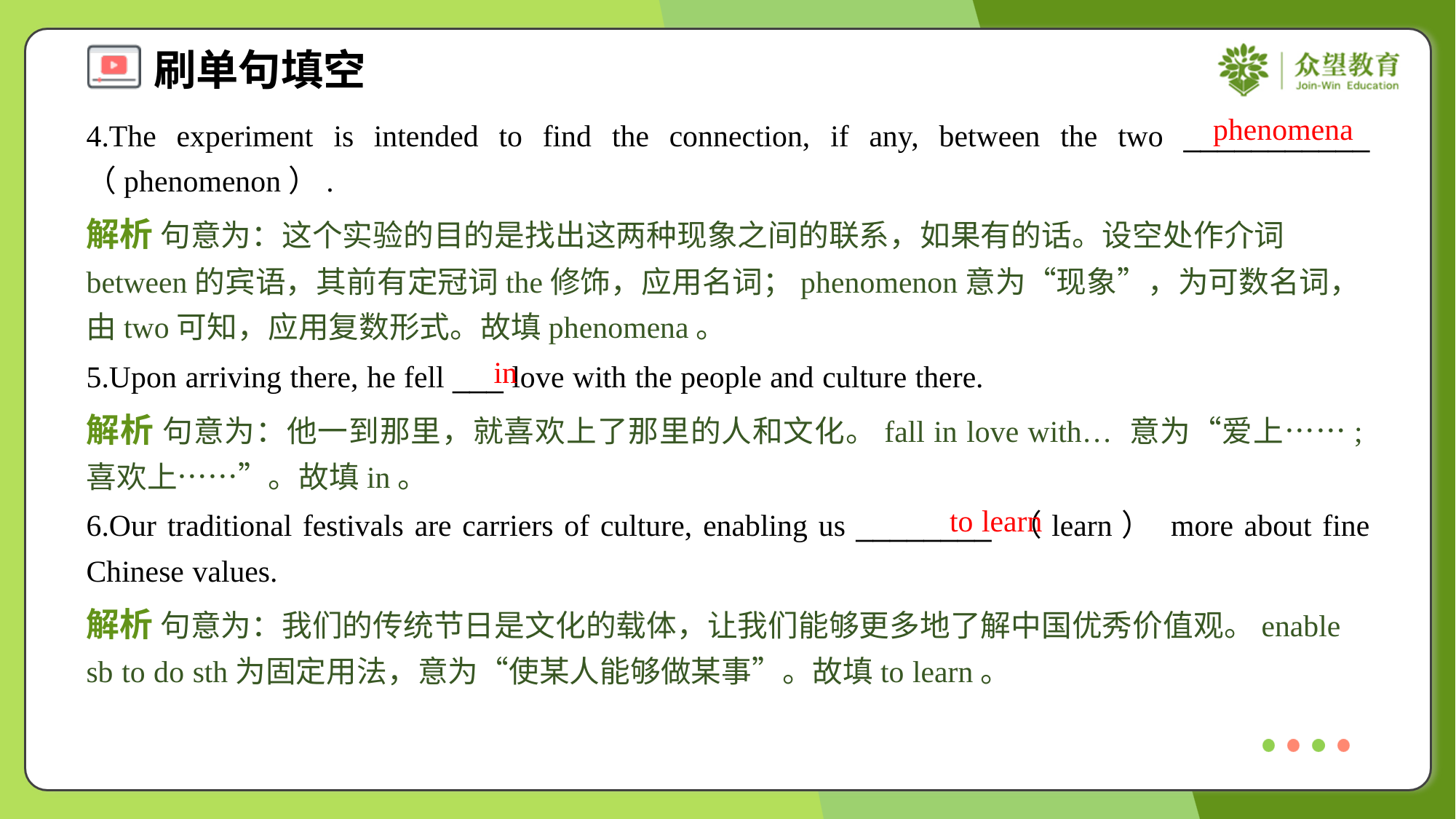

phenomena
4.The experiment is intended to find the connection, if any, between the two ___________ （phenomenon）.
解析 句意为：这个实验的目的是找出这两种现象之间的联系，如果有的话。设空处作介词between的宾语，其前有定冠词the修饰，应用名词；phenomenon意为“现象”，为可数名词，由two可知，应用复数形式。故填phenomena。
in
5.Upon arriving there, he fell ___ love with the people and culture there.
解析 句意为：他一到那里，就喜欢上了那里的人和文化。fall in love with… 意为“爱上……;喜欢上……”。故填in。
to learn
6.Our traditional festivals are carriers of culture, enabling us ________ （learn） more about fine Chinese values.
解析 句意为：我们的传统节日是文化的载体，让我们能够更多地了解中国优秀价值观。enable sb to do sth为固定用法，意为“使某人能够做某事”。故填to learn。